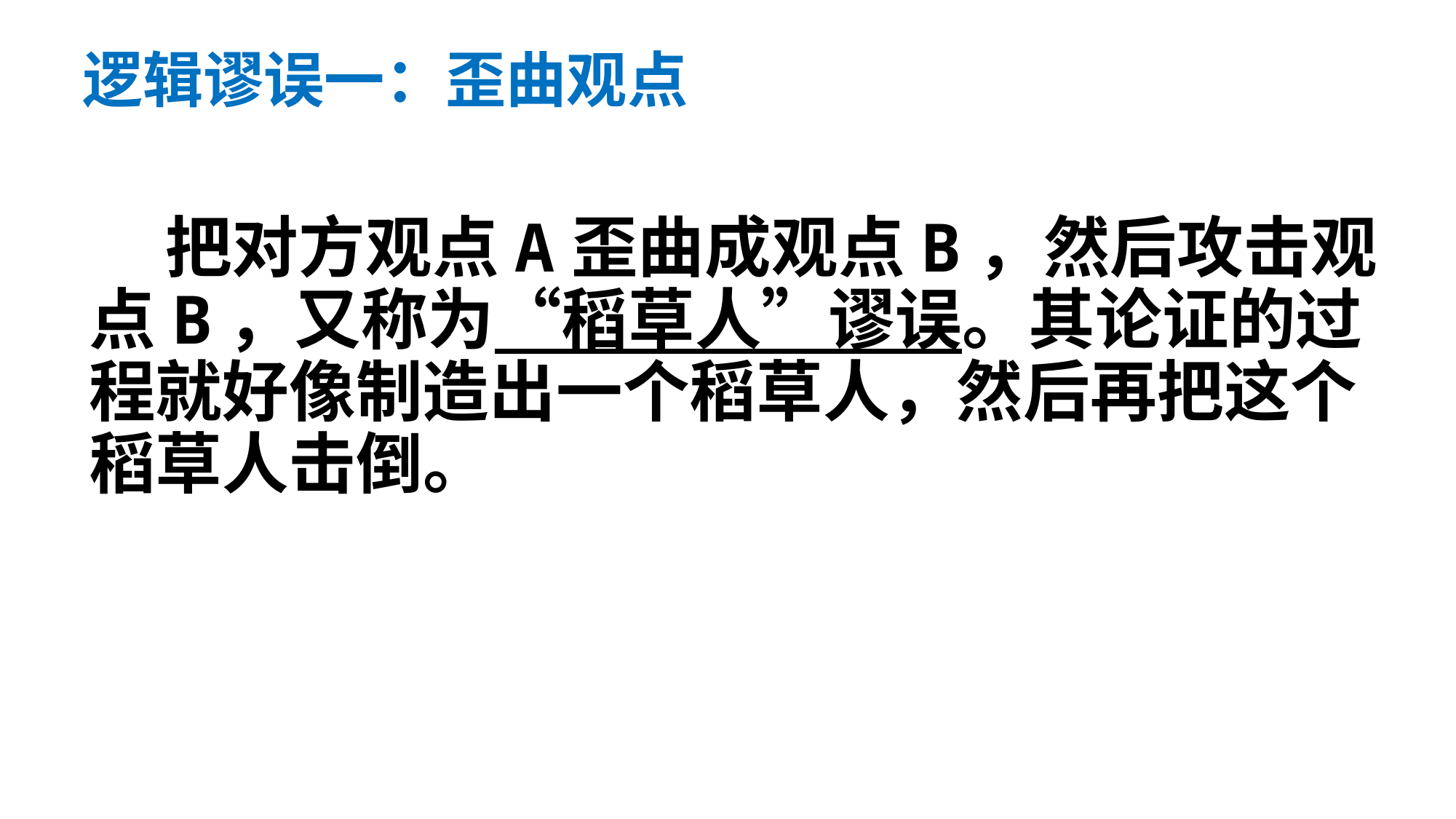

逻辑谬误一：歪曲观点
    把对方观点A歪曲成观点B，然后攻击观点B，又称为“稻草人”谬误。其论证的过程就好像制造出一个稻草人，然后再把这个稻草人击倒。